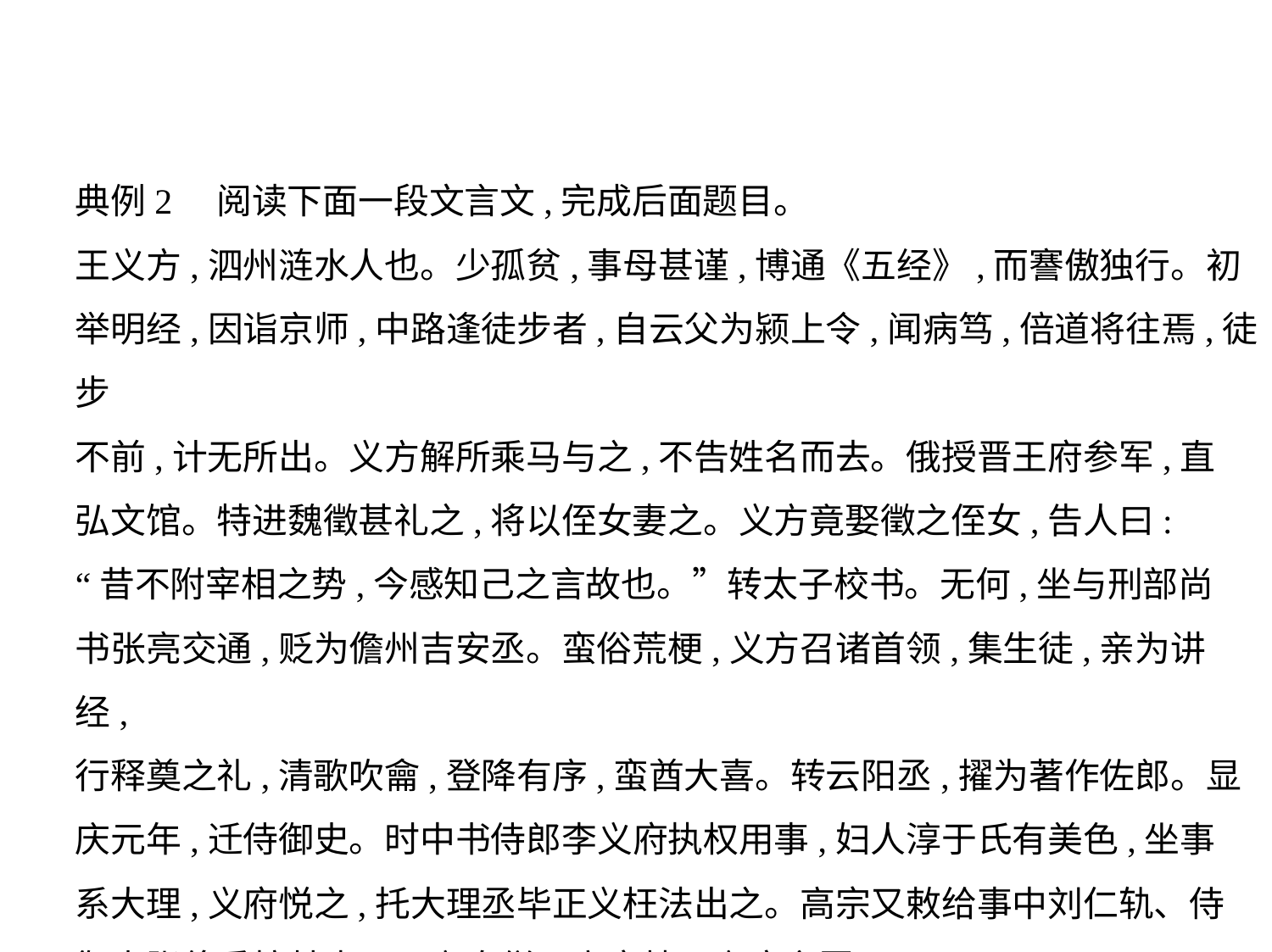

典例2　阅读下面一段文言文,完成后面题目。
王义方,泗州涟水人也。少孤贫,事母甚谨,博通《五经》,而謇傲独行。初
举明经,因诣京师,中路逢徒步者,自云父为颍上令,闻病笃,倍道将往焉,徒步
不前,计无所出。义方解所乘马与之,不告姓名而去。俄授晋王府参军,直
弘文馆。特进魏徵甚礼之,将以侄女妻之。义方竟娶徵之侄女,告人曰:
“昔不附宰相之势,今感知己之言故也。”转太子校书。无何,坐与刑部尚
书张亮交通,贬为儋州吉安丞。蛮俗荒梗,义方召诸首领,集生徒,亲为讲经,
行释奠之礼,清歌吹龠,登降有序,蛮酋大喜。转云阳丞,擢为著作佐郎。显
庆元年,迁侍御史。时中书侍郎李义府执权用事,妇人淳于氏有美色,坐事
系大理,义府悦之,托大理丞毕正义枉法出之。高宗又敕给事中刘仁轨、侍
御史张伦重按其事。正义自缢。高宗特原义府之罪。